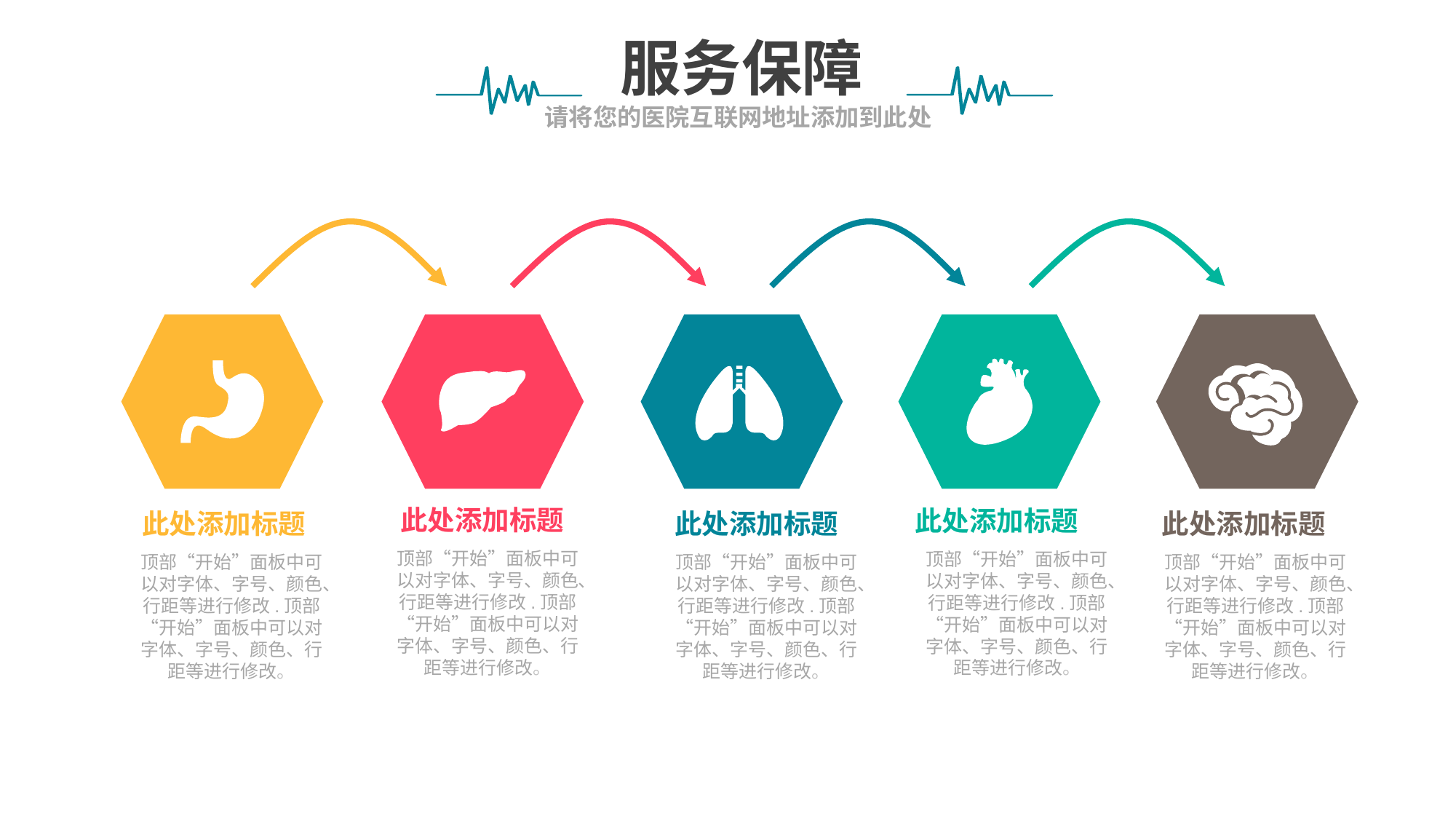

服务保障

请将您的医院互联网地址添加到此处

此处添加标题
顶部“开始”面板中可以对字体、字号、颜色、行距等进行修改.顶部“开始”面板中可以对字体、字号、颜色、行距等进行修改。
此处添加标题
顶部“开始”面板中可以对字体、字号、颜色、行距等进行修改.顶部“开始”面板中可以对字体、字号、颜色、行距等进行修改。
此处添加标题
顶部“开始”面板中可以对字体、字号、颜色、行距等进行修改.顶部“开始”面板中可以对字体、字号、颜色、行距等进行修改。
此处添加标题
顶部“开始”面板中可以对字体、字号、颜色、行距等进行修改.顶部“开始”面板中可以对字体、字号、颜色、行距等进行修改。
此处添加标题
顶部“开始”面板中可以对字体、字号、颜色、行距等进行修改.顶部“开始”面板中可以对字体、字号、颜色、行距等进行修改。